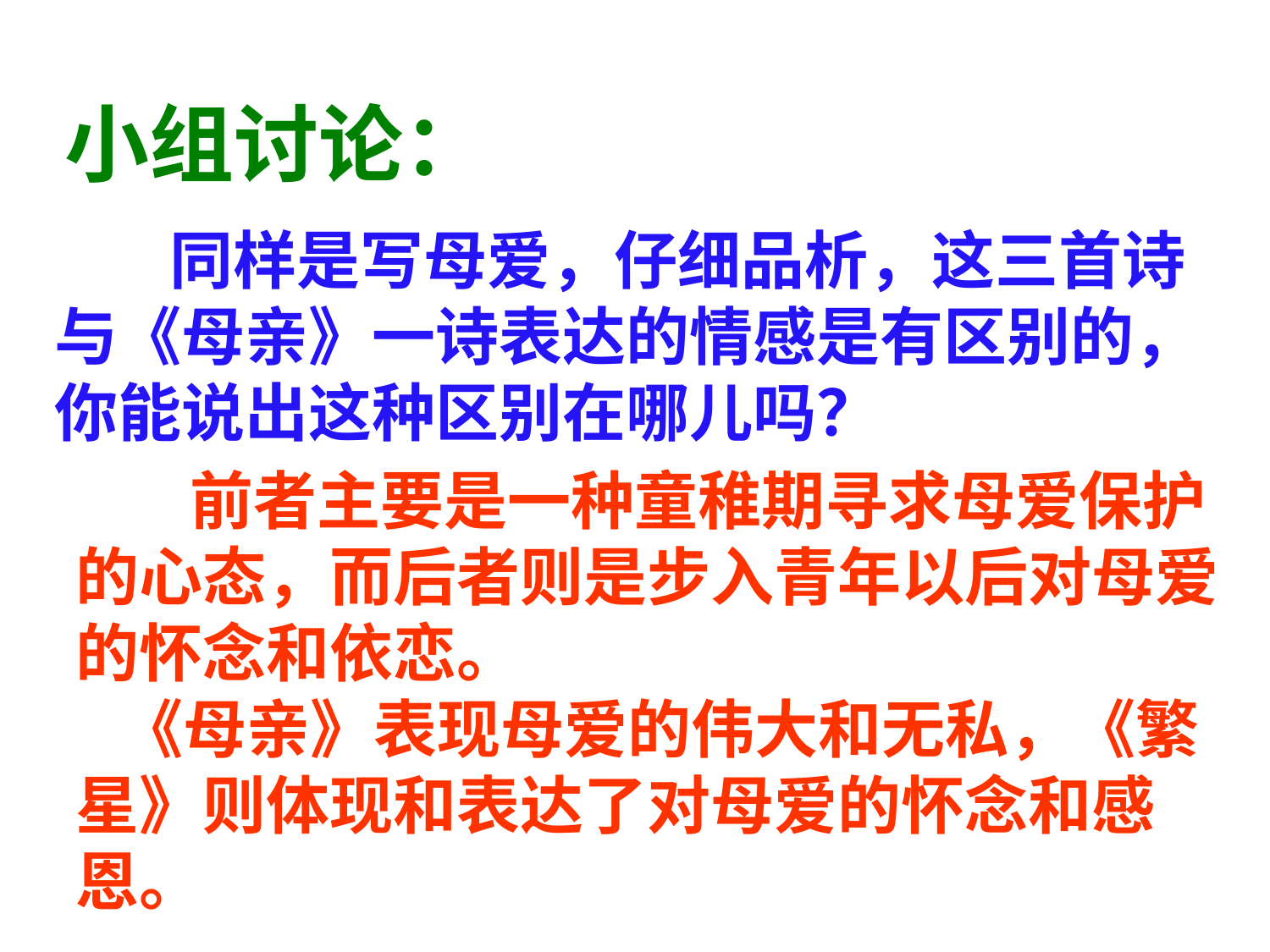

小组讨论：
       同样是写母爱，仔细品析，这三首诗与《母亲》一诗表达的情感是有区别的，你能说出这种区别在哪儿吗？
       前者主要是一种童稚期寻求母爱保护的心态，而后者则是步入青年以后对母爱的怀念和依恋。
  《母亲》表现母爱的伟大和无私，《繁星》则体现和表达了对母爱的怀念和感恩。